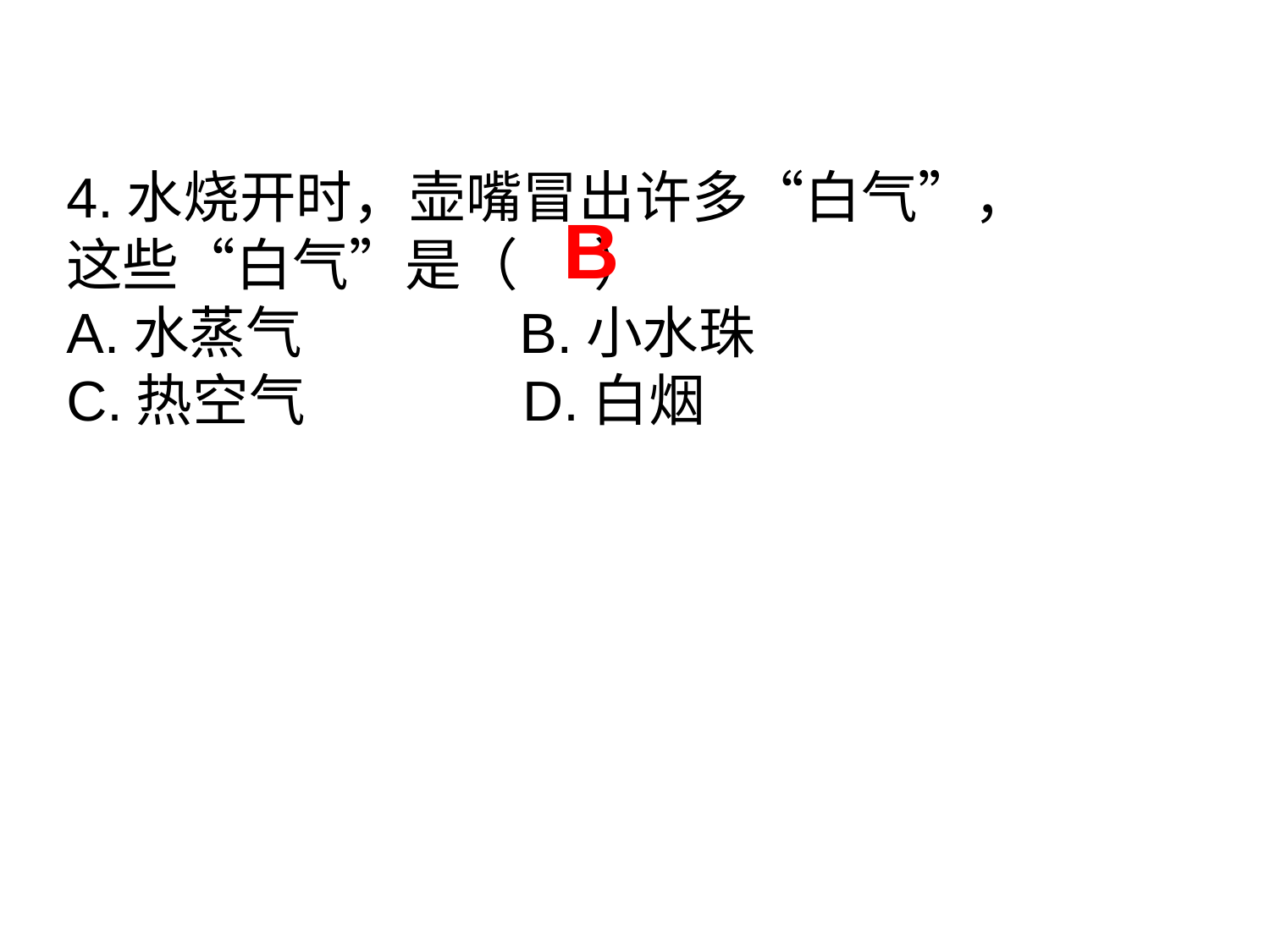

4.水烧开时，壶嘴冒出许多“白气”，这些“白气”是（      ）
A.水蒸气                B.小水珠
C.热空气                D.白烟
B